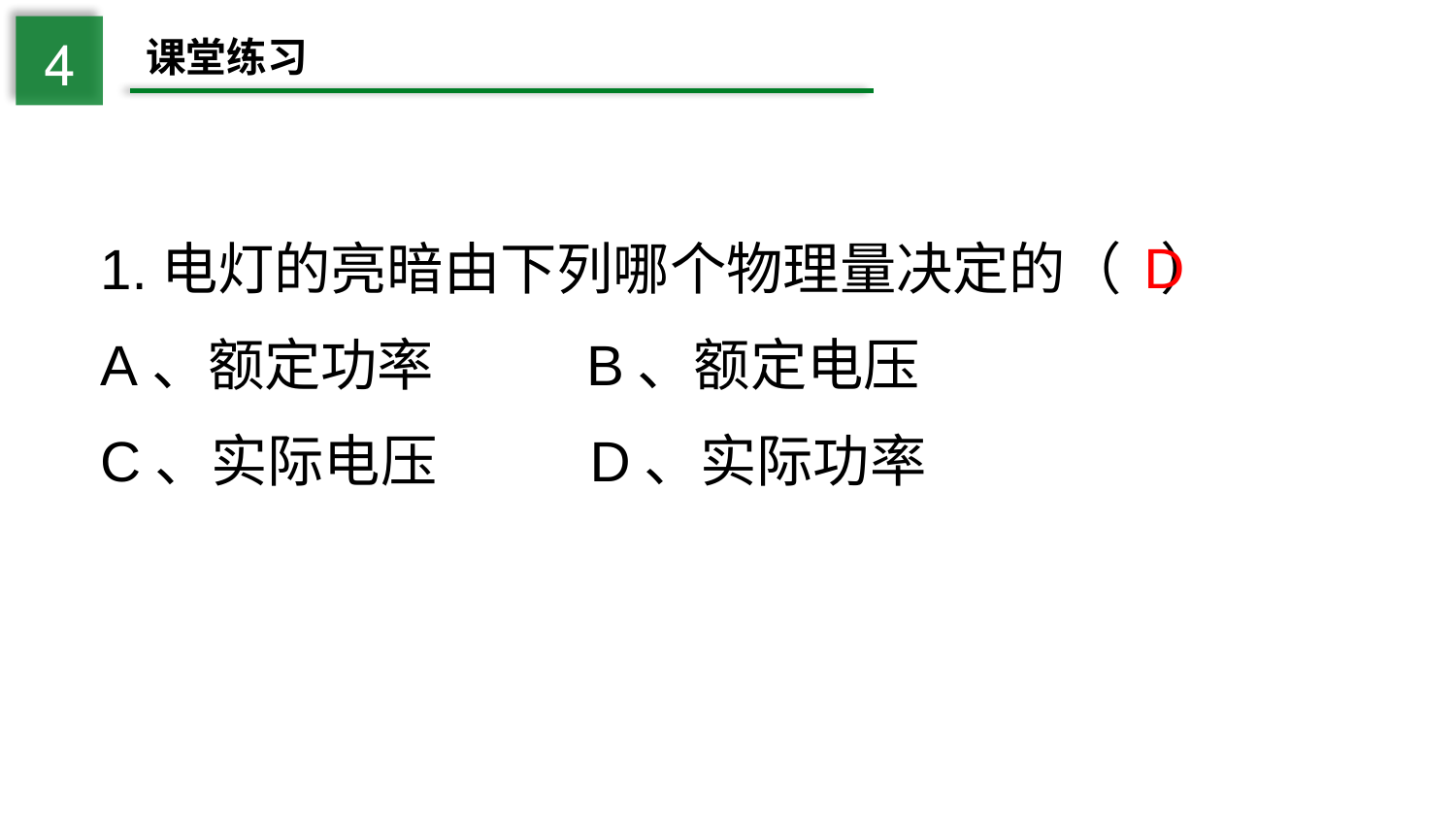

4
课堂练习
D
1.电灯的亮暗由下列哪个物理量决定的（   ）
A、额定功率           B、额定电压
C、实际电压           D、实际功率